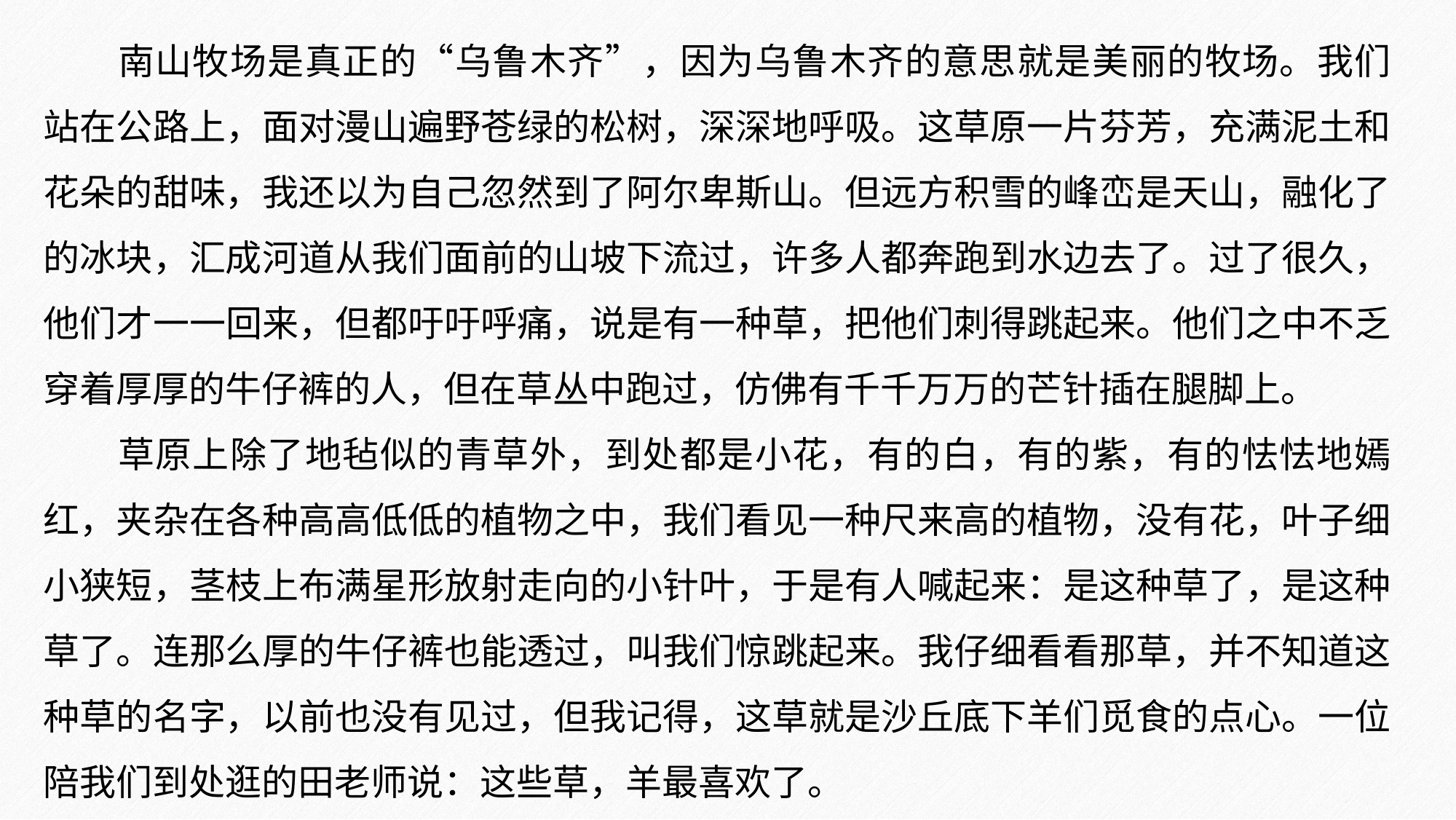

南山牧场是真正的“乌鲁木齐”，因为乌鲁木齐的意思就是美丽的牧场。我们站在公路上，面对漫山遍野苍绿的松树，深深地呼吸。这草原一片芬芳，充满泥土和花朵的甜味，我还以为自己忽然到了阿尔卑斯山。但远方积雪的峰峦是天山，融化了的冰块，汇成河道从我们面前的山坡下流过，许多人都奔跑到水边去了。过了很久，他们才一一回来，但都吁吁呼痛，说是有一种草，把他们刺得跳起来。他们之中不乏穿着厚厚的牛仔裤的人，但在草丛中跑过，仿佛有千千万万的芒针插在腿脚上。
草原上除了地毡似的青草外，到处都是小花，有的白，有的紫，有的怯怯地嫣红，夹杂在各种高高低低的植物之中，我们看见一种尺来高的植物，没有花，叶子细小狭短，茎枝上布满星形放射走向的小针叶，于是有人喊起来：是这种草了，是这种草了。连那么厚的牛仔裤也能透过，叫我们惊跳起来。我仔细看看那草，并不知道这种草的名字，以前也没有见过，但我记得，这草就是沙丘底下羊们觅食的点心。一位陪我们到处逛的田老师说：这些草，羊最喜欢了。